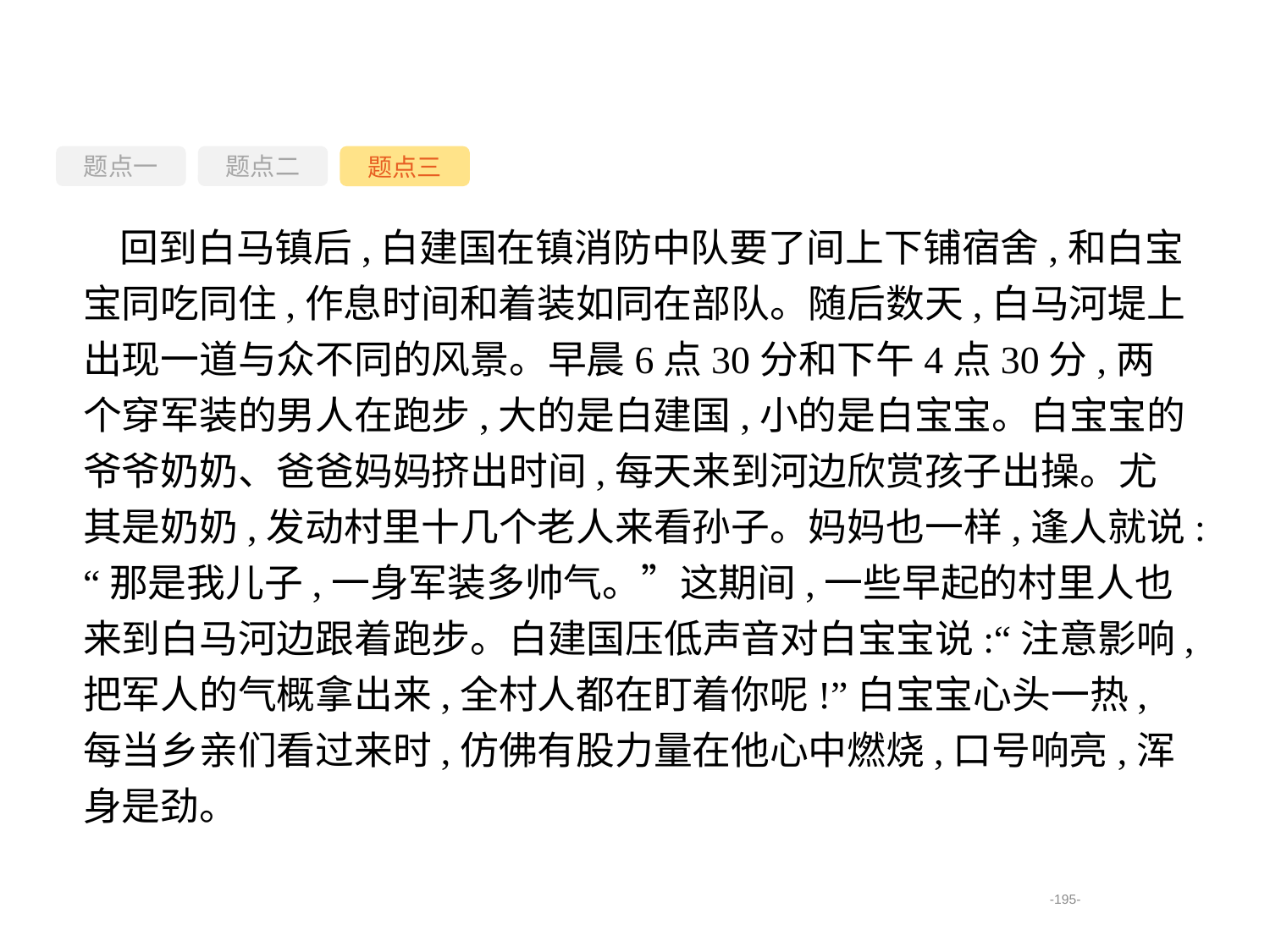

题点一
题点三
题点二
回到白马镇后,白建国在镇消防中队要了间上下铺宿舍,和白宝宝同吃同住,作息时间和着装如同在部队。随后数天,白马河堤上出现一道与众不同的风景。早晨6点30分和下午4点30分,两个穿军装的男人在跑步,大的是白建国,小的是白宝宝。白宝宝的爷爷奶奶、爸爸妈妈挤出时间,每天来到河边欣赏孩子出操。尤其是奶奶,发动村里十几个老人来看孙子。妈妈也一样,逢人就说:“那是我儿子,一身军装多帅气。”这期间,一些早起的村里人也来到白马河边跟着跑步。白建国压低声音对白宝宝说:“注意影响,把军人的气概拿出来,全村人都在盯着你呢!”白宝宝心头一热,每当乡亲们看过来时,仿佛有股力量在他心中燃烧,口号响亮,浑身是劲。
-195-